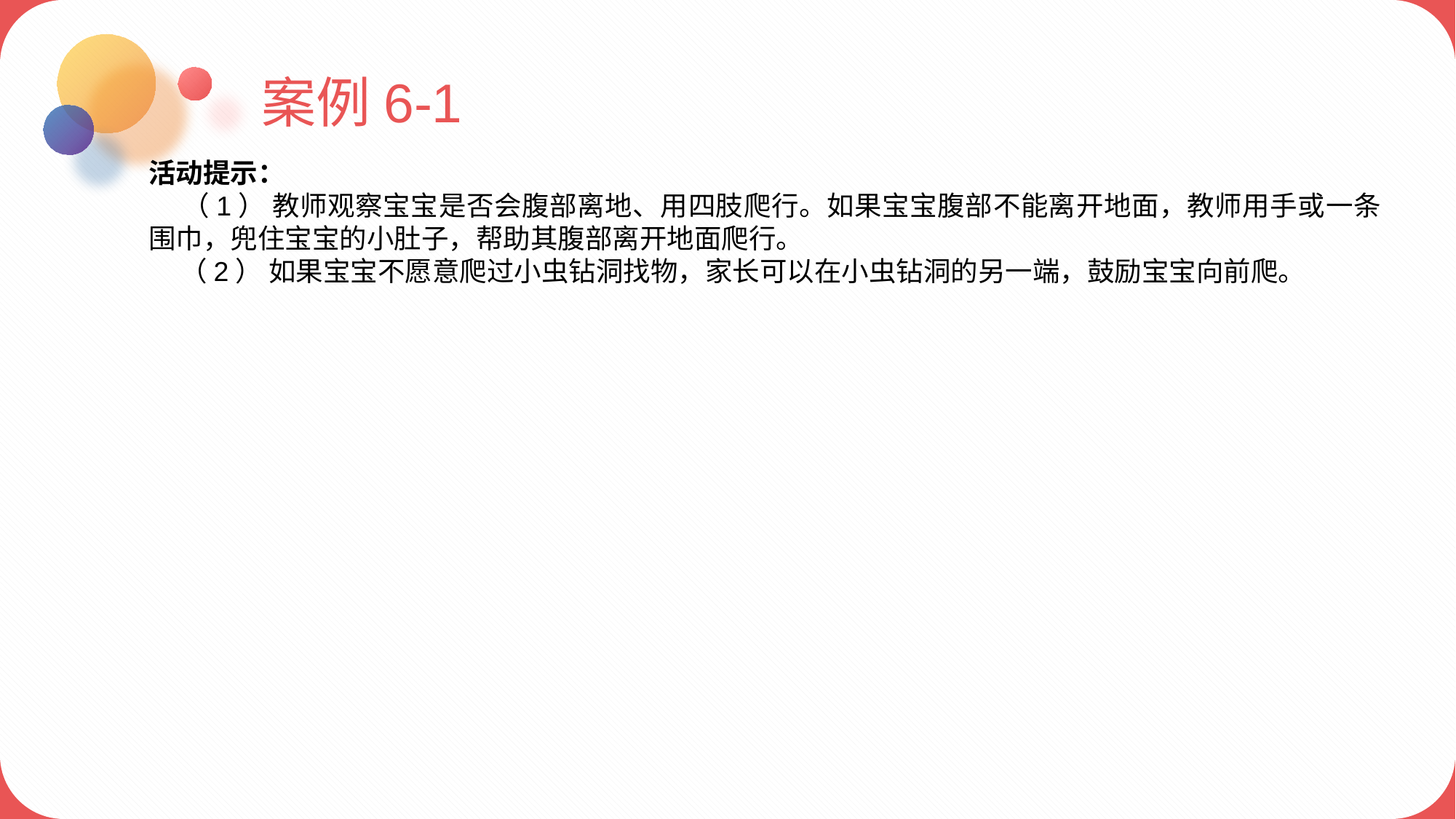

案例6-1
活动提示：
    （1） 教师观察宝宝是否会腹部离地、用四肢爬行。如果宝宝腹部不能离开地面，教师用手或一条围巾，兜住宝宝的小肚子，帮助其腹部离开地面爬行。
    （2） 如果宝宝不愿意爬过小虫钻洞找物，家长可以在小虫钻洞的另一端，鼓励宝宝向前爬。